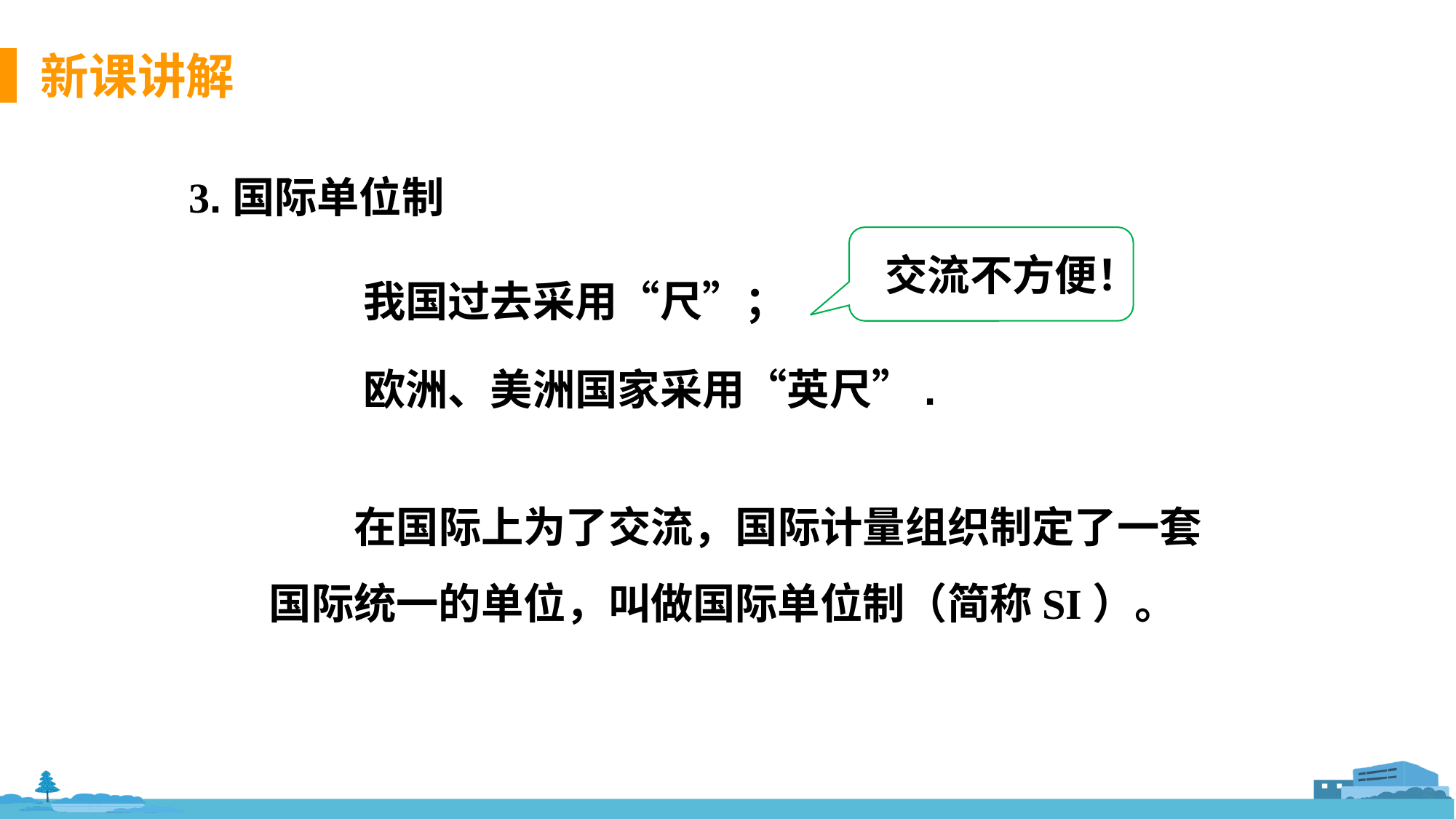

3.国际单位制
交流不方便！
我国过去采用“尺”；
欧洲、美洲国家采用“英尺”.
在国际上为了交流，国际计量组织制定了一套国际统一的单位，叫做国际单位制（简称SI）。